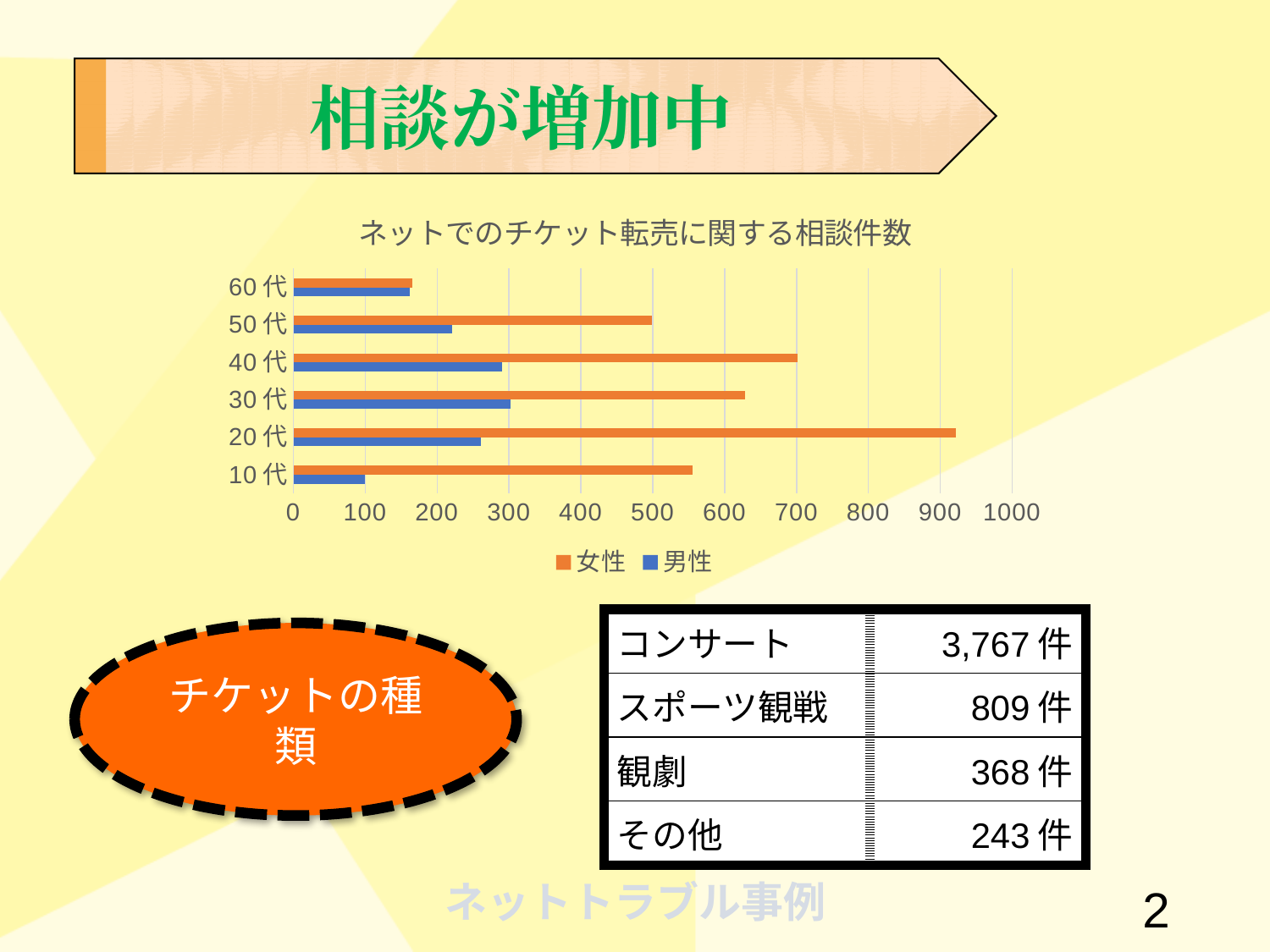

相談が増加中

### Chart: ネットでのチケット転売に関する相談件数

| Category | 男性 | 女性 |
|---|---|---|
| 10代 | 99.0 | 555.0 |
| 20代 | 261.0 | 922.0 |
| 30代 | 302.0 | 629.0 |
| 40代 | 290.0 | 702.0 |
| 50代 | 221.0 | 499.0 |
| 60代 | 162.0 | 165.0 |
| コンサート | 3,767件 |
| --- | --- |
| スポーツ観戦 | 809件 |
| 観劇 | 368件 |
| その他 | 243件 |
チケットの種類
2